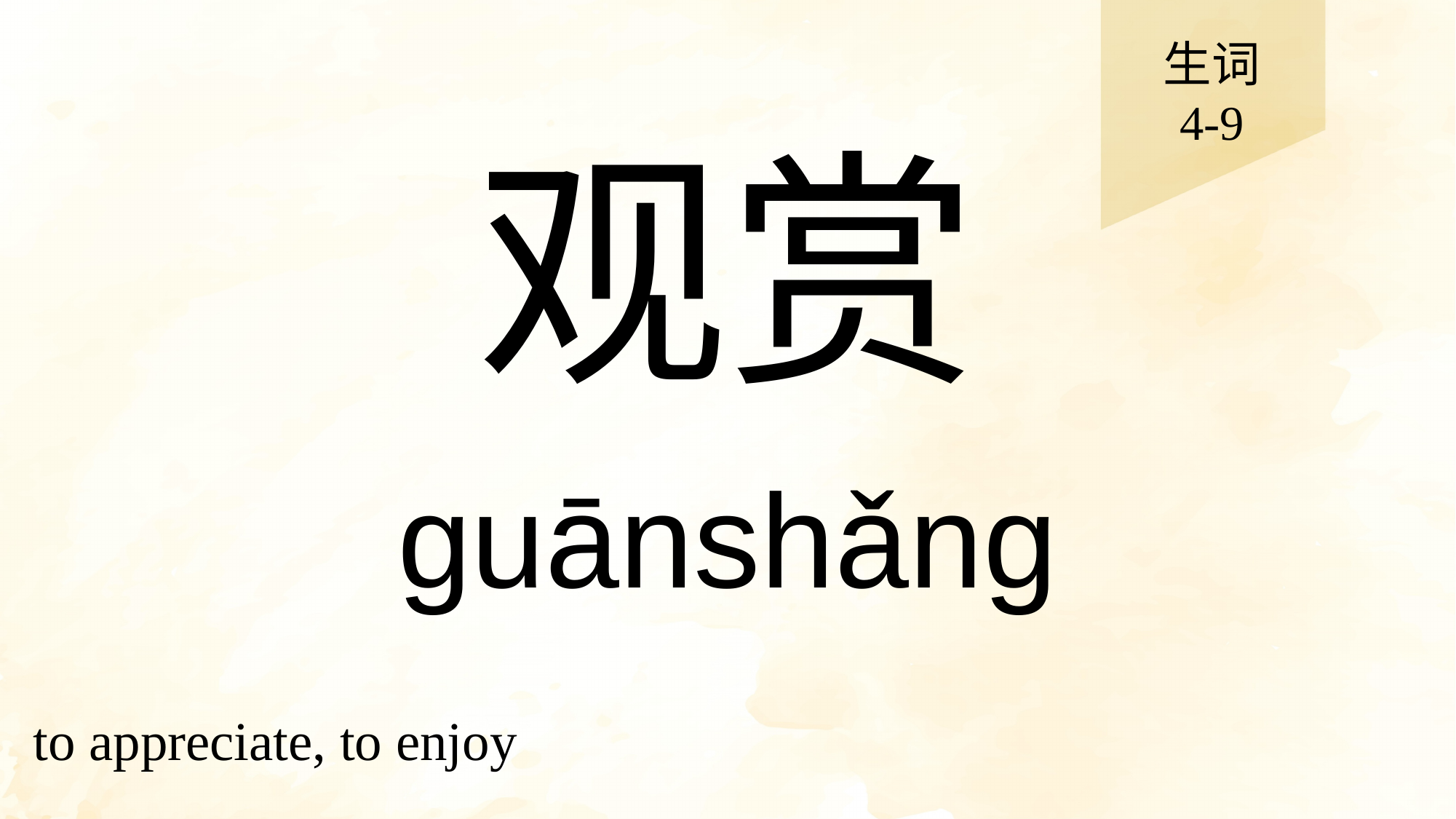

生词
4-9
# 观赏
guānshǎng
to appreciate, to enjoy